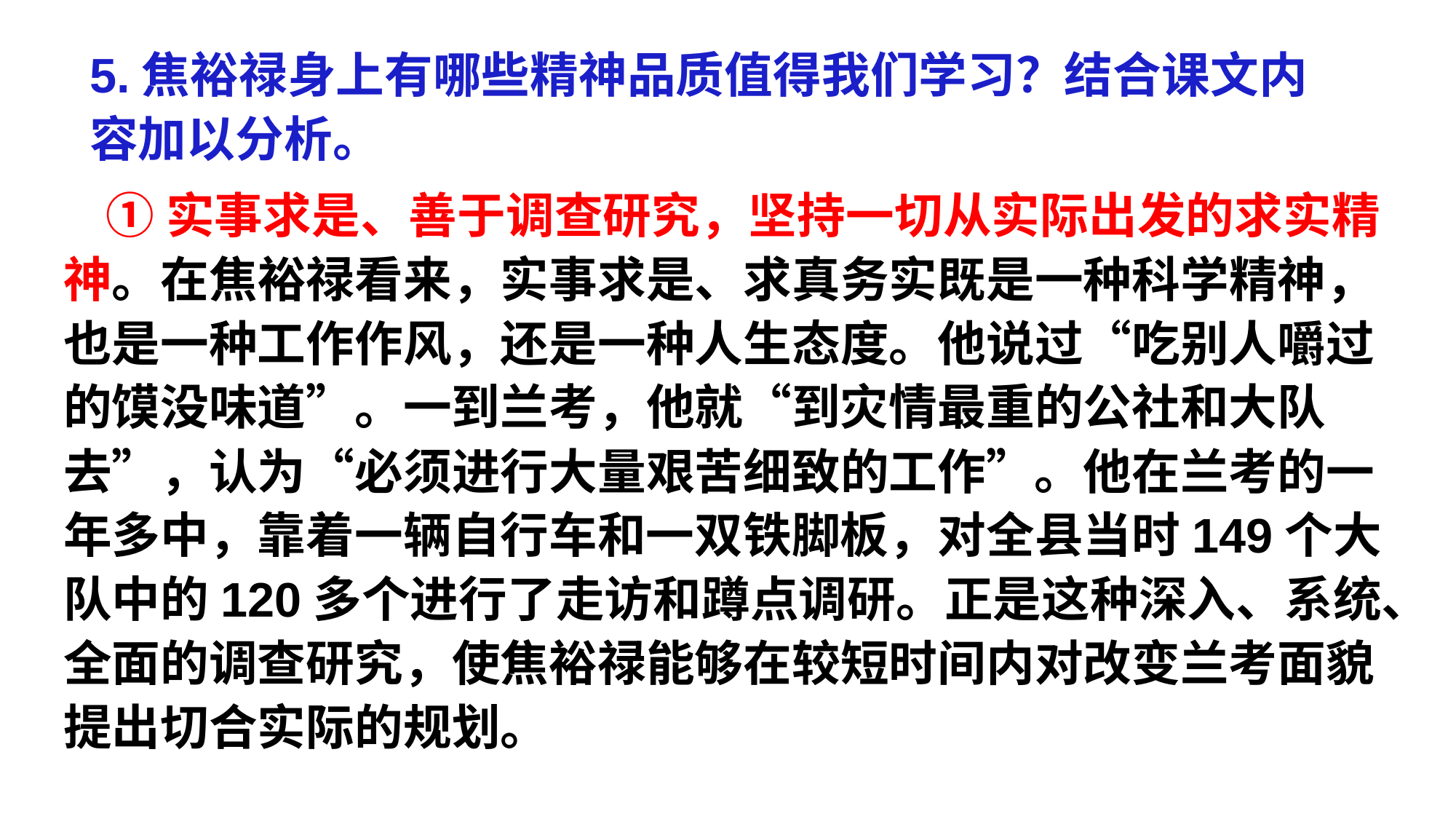

5.焦裕禄身上有哪些精神品质值得我们学习？结合课文内容加以分析。
①实事求是、善于调查研究，坚持一切从实际出发的求实精神。在焦裕禄看来，实事求是、求真务实既是一种科学精神，也是一种工作作风，还是一种人生态度。他说过“吃别人嚼过的馍没味道”。一到兰考，他就“到灾情最重的公社和大队去”，认为“必须进行大量艰苦细致的工作”。他在兰考的一年多中，靠着一辆自行车和一双铁脚板，对全县当时149个大队中的120多个进行了走访和蹲点调研。正是这种深入、系统、全面的调查研究，使焦裕禄能够在较短时间内对改变兰考面貌提出切合实际的规划。